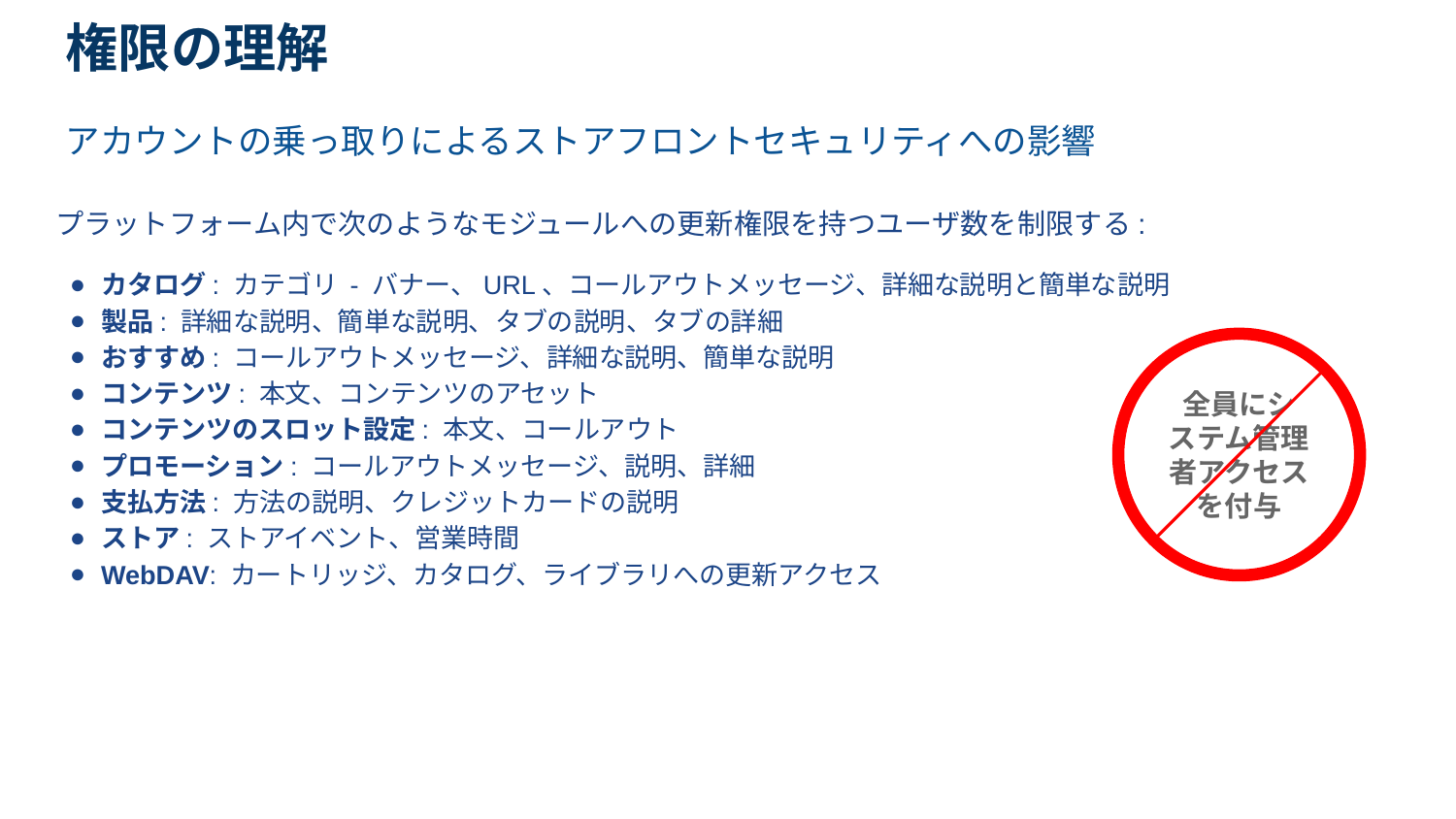

# 権限の理解
アカウントの乗っ取りによるストアフロントセキュリティへの影響
プラットフォーム内で次のようなモジュールへの更新権限を持つユーザ数を制限する:
カタログ: カテゴリ - バナー、URL、コールアウトメッセージ、詳細な説明と簡単な説明
製品: 詳細な説明、簡単な説明、タブの説明、タブの詳細
おすすめ: コールアウトメッセージ、詳細な説明、簡単な説明
コンテンツ: 本文、コンテンツのアセット
コンテンツのスロット設定: 本文、コールアウト
プロモーション: コールアウトメッセージ、説明、詳細
支払方法: 方法の説明、クレジットカードの説明
ストア: ストアイベント、営業時間
WebDAV: カートリッジ、カタログ、ライブラリへの更新アクセス

全員にシステム管理者アクセスを付与